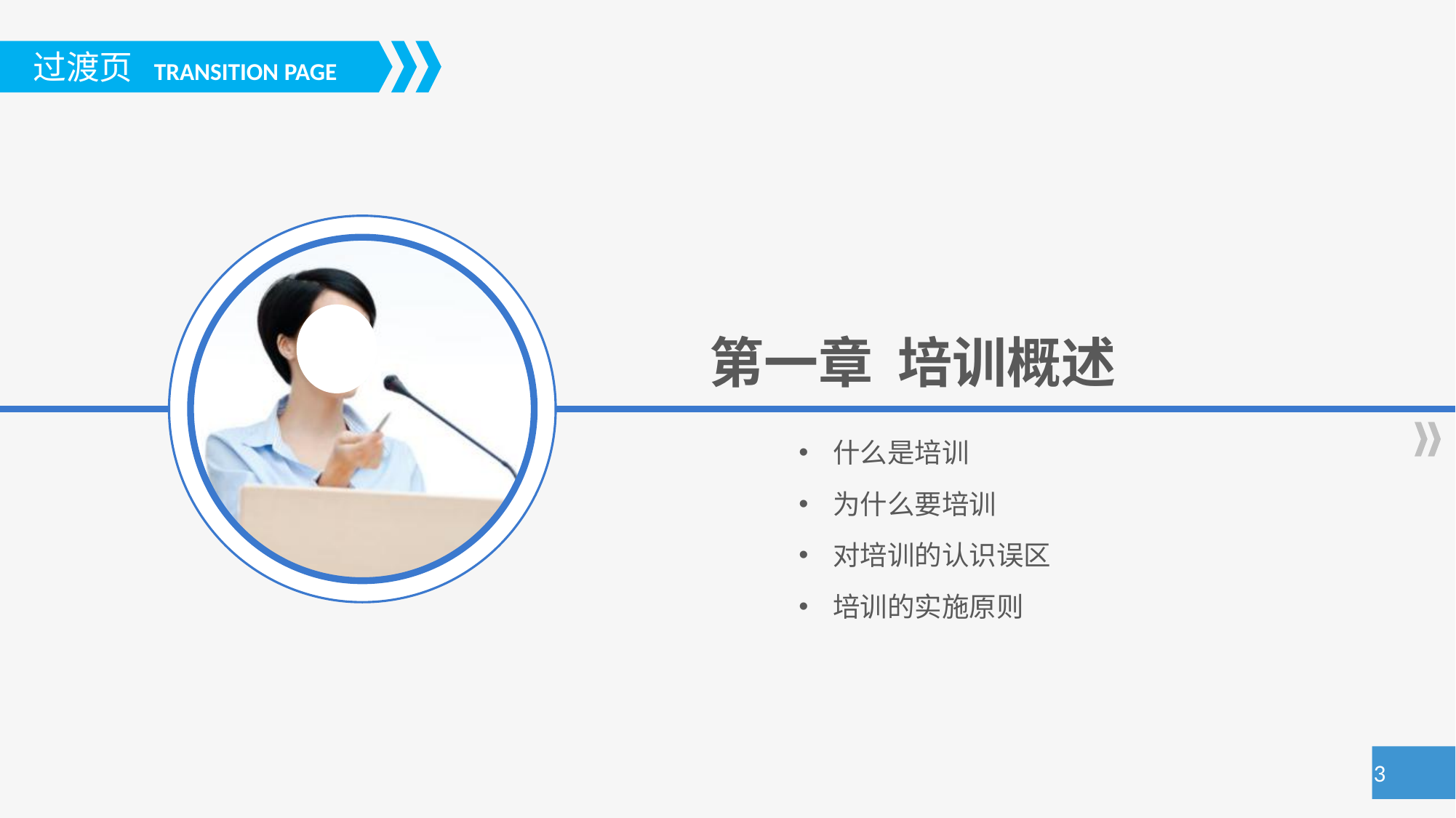

第一章  培训概述
什么是培训
为什么要培训
对培训的认识误区
培训的实施原则